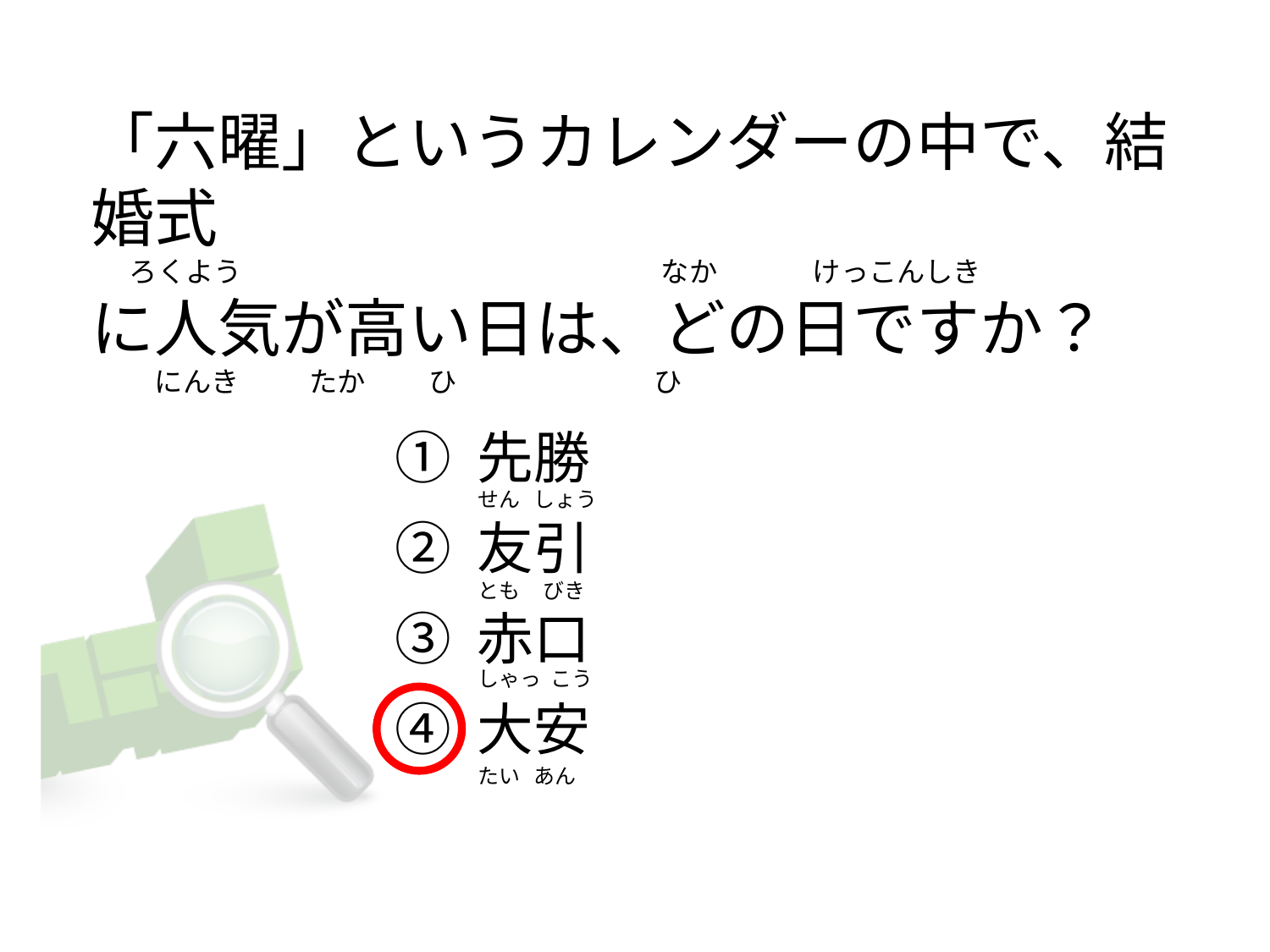

# 「六曜」というカレンダーの中で、結婚式       ろくよう                                                                  なか               けっこんしき に人気が高い日は、どの日ですか？           にんき           たか          ひ                               ひ
① 先勝
② 友引
③ 赤口
④ 大安
せん   しょう
とも     びき
しゃっ  こう

たい   あん